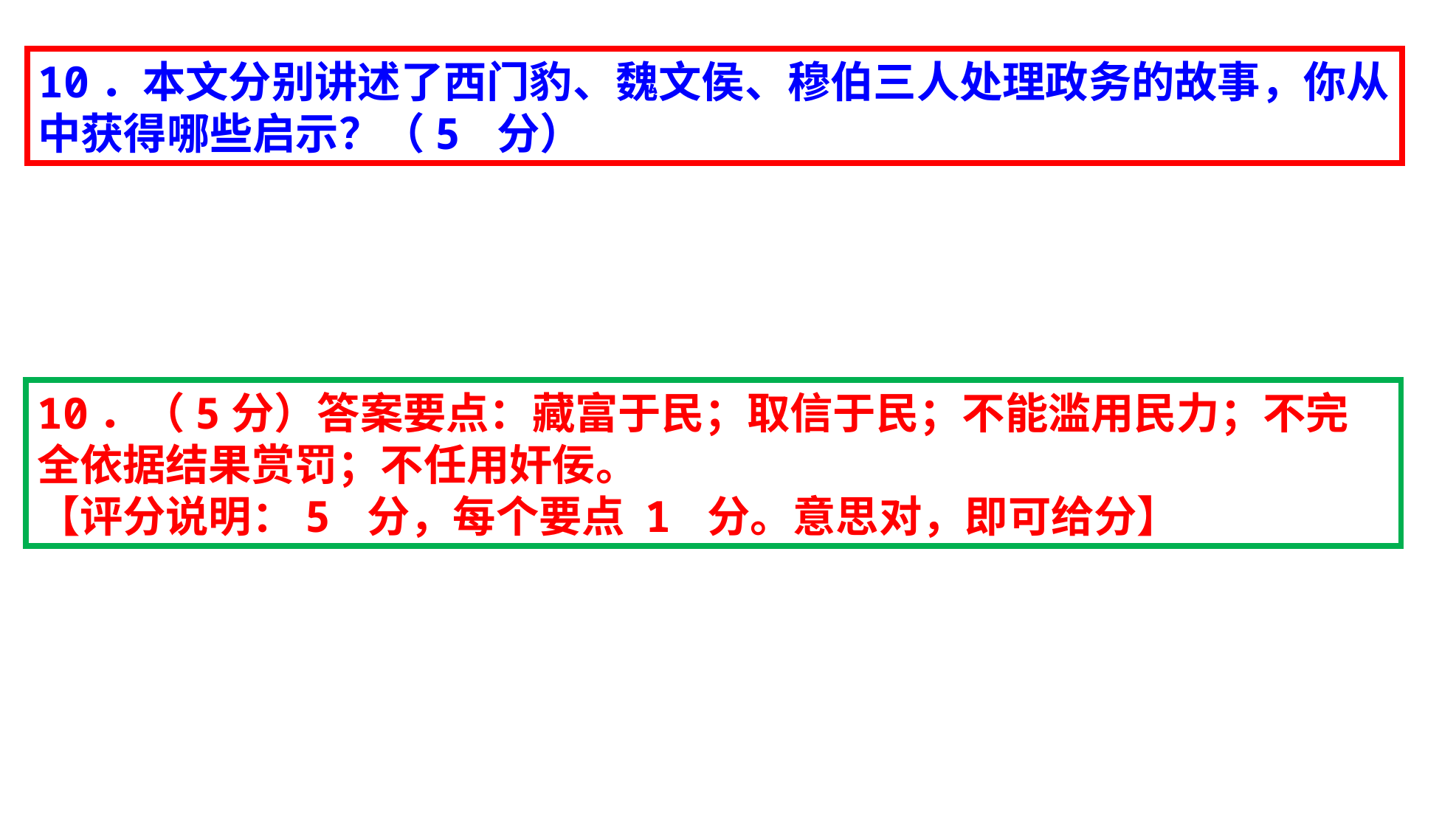

10．本文分别讲述了西门豹、魏文侯、穆伯三人处理政务的故事，你从中获得哪些启示？（5 分）
10．（5分）答案要点：藏富于民；取信于民；不能滥用民力；不完全依据结果赏罚；不任用奸佞。
【评分说明：5 分，每个要点 1 分。意思对，即可给分】